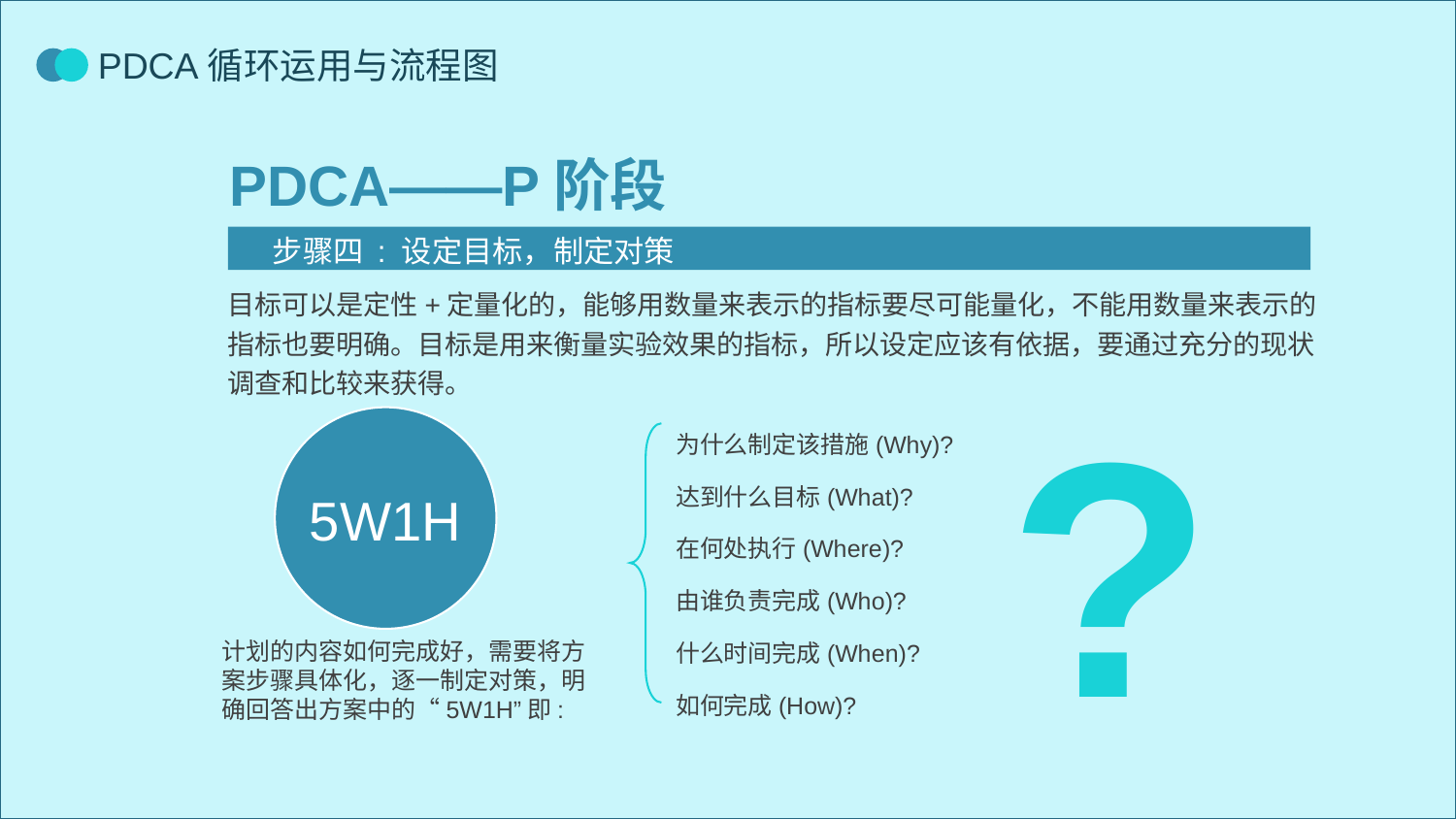

PDCA——P阶段

　步骤四 : 设定目标，制定对策
目标可以是定性+定量化的，能够用数量来表示的指标要尽可能量化，不能用数量来表示的指标也要明确。目标是用来衡量实验效果的指标，所以设定应该有依据，要通过充分的现状调查和比较来获得。
?
为什么制定该措施(Why)?
达到什么目标(What)?
在何处执行(Where)?
由谁负责完成(Who)?
什么时间完成(When)?
如何完成(How)?

5W1H
计划的内容如何完成好，需要将方案步骤具体化，逐一制定对策，明确回答出方案中的“5W1H”即: